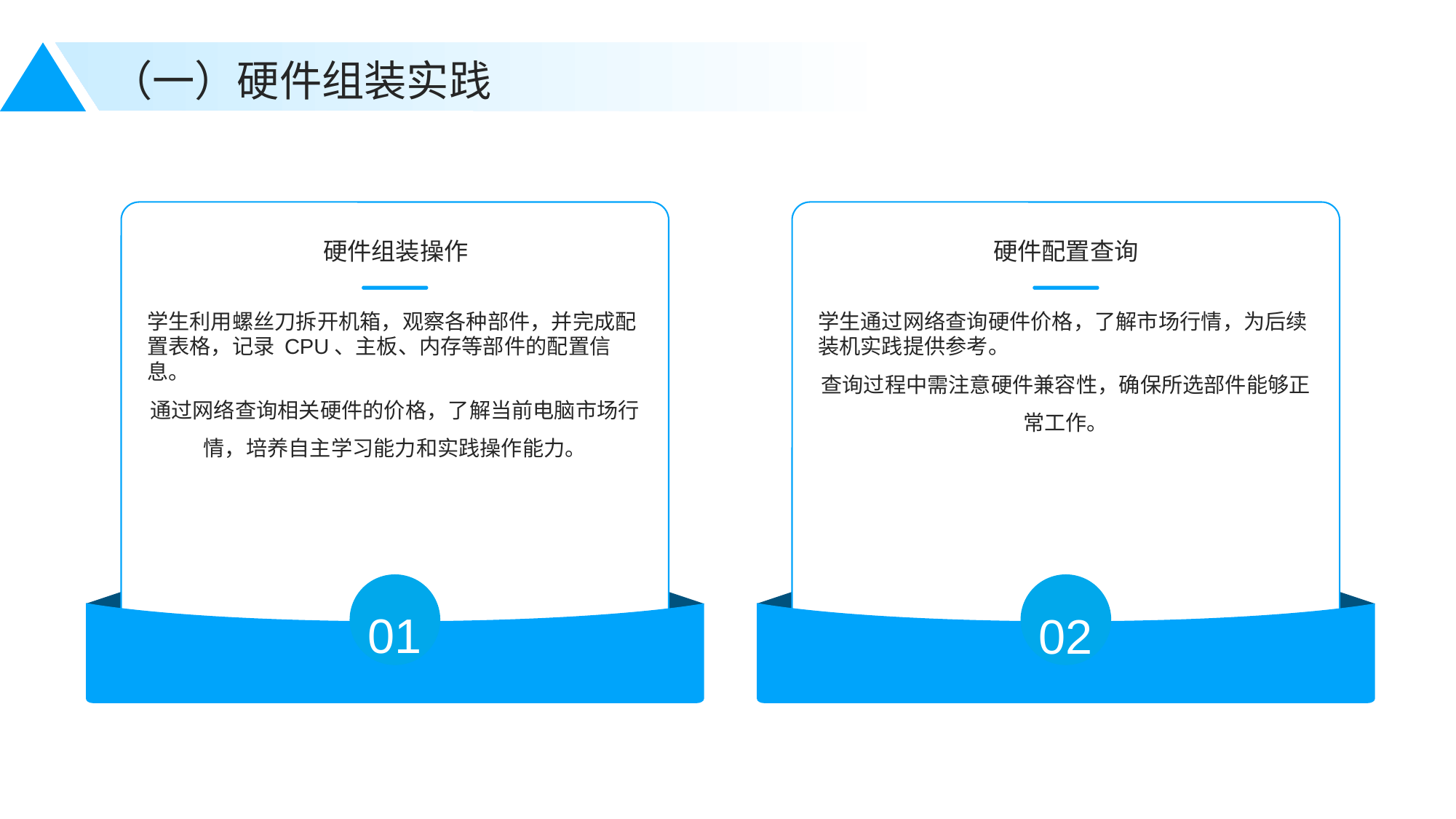

（一）硬件组装实践

硬件组装操作
硬件配置查询

学生利用螺丝刀拆开机箱，观察各种部件，并完成配置表格，记录 CPU、主板、内存等部件的配置信息。
通过网络查询相关硬件的价格，了解当前电脑市场行情，培养自主学习能力和实践操作能力。
学生通过网络查询硬件价格，了解市场行情，为后续装机实践提供参考。
查询过程中需注意硬件兼容性，确保所选部件能够正常工作。

01
02